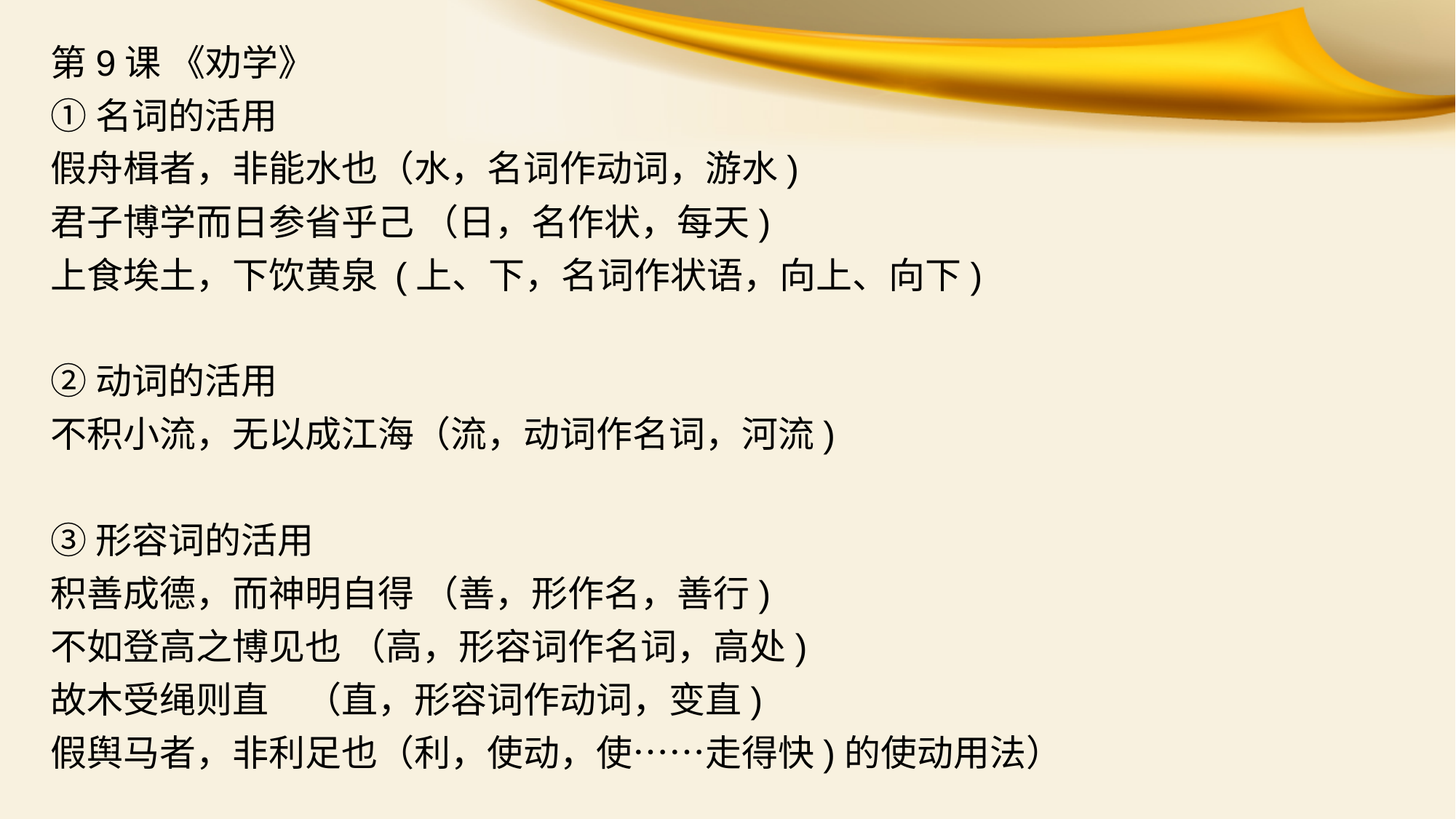

第9课 《劝学》
①名词的活用
假舟楫者，非能水也（水，名词作动词，游水)
君子博学而日参省乎己 （日，名作状，每天)
上食埃土，下饮黄泉 (上、下，名词作状语，向上、向下)

②动词的活用
不积小流，无以成江海（流，动词作名词，河流)

③形容词的活用
积善成德，而神明自得 （善，形作名，善行)
不如登高之博见也 （高，形容词作名词，高处)
故木受绳则直　（直，形容词作动词，变直)
假舆马者，非利足也（利，使动，使……走得快)的使动用法）